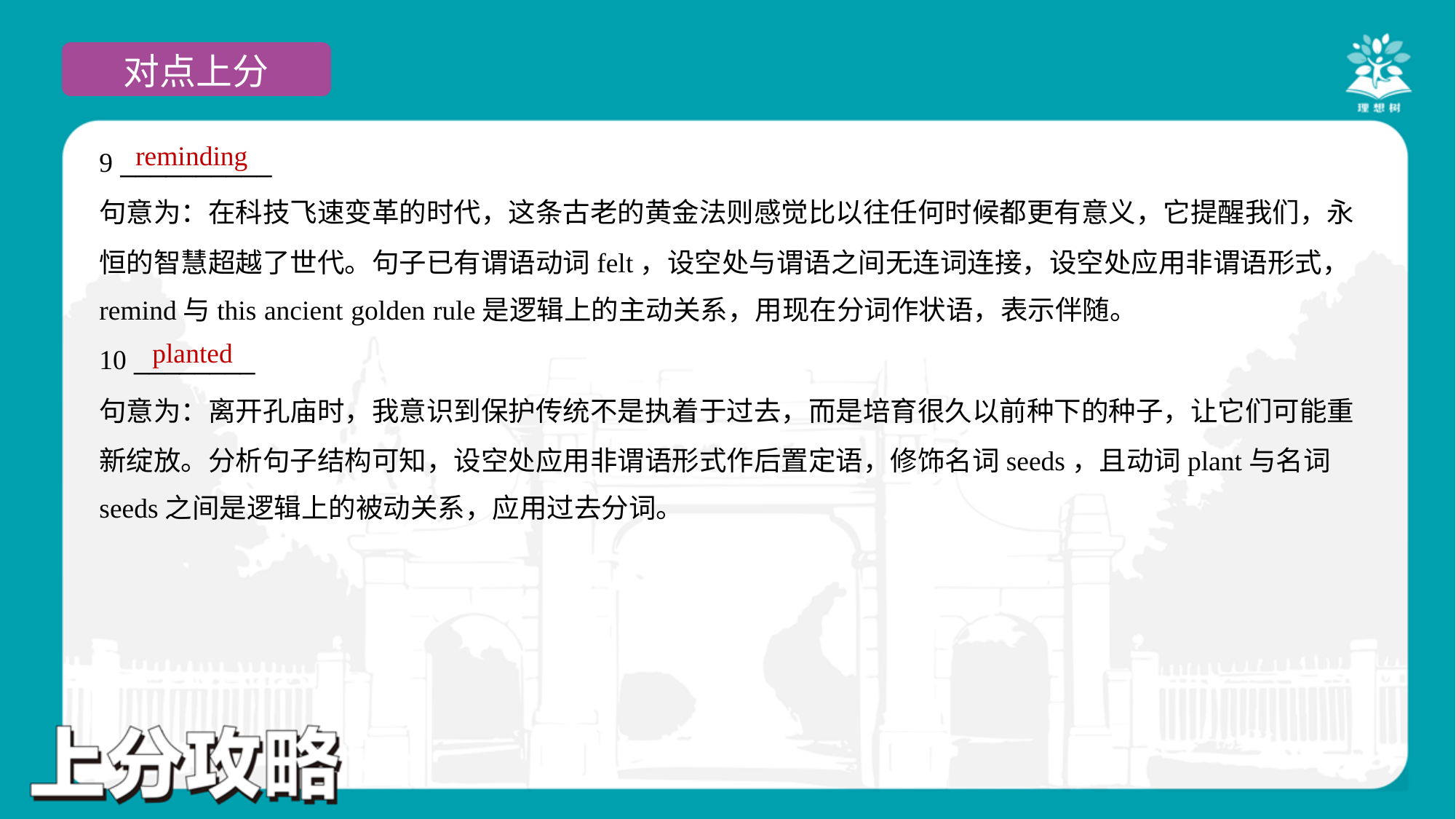

reminding
9 __________
句意为：在科技飞速变革的时代，这条古老的黄金法则感觉比以往任何时候都更有意义，它提醒我们，永
恒的智慧超越了世代。句子已有谓语动词felt，设空处与谓语之间无连词连接，设空处应用非谓语形式，
remind与this ancient golden rule是逻辑上的主动关系，用现在分词作状语，表示伴随。
planted
10 ________
句意为：离开孔庙时，我意识到保护传统不是执着于过去，而是培育很久以前种下的种子，让它们可能重
新绽放。分析句子结构可知，设空处应用非谓语形式作后置定语，修饰名词seeds，且动词plant与名词
seeds之间是逻辑上的被动关系，应用过去分词。